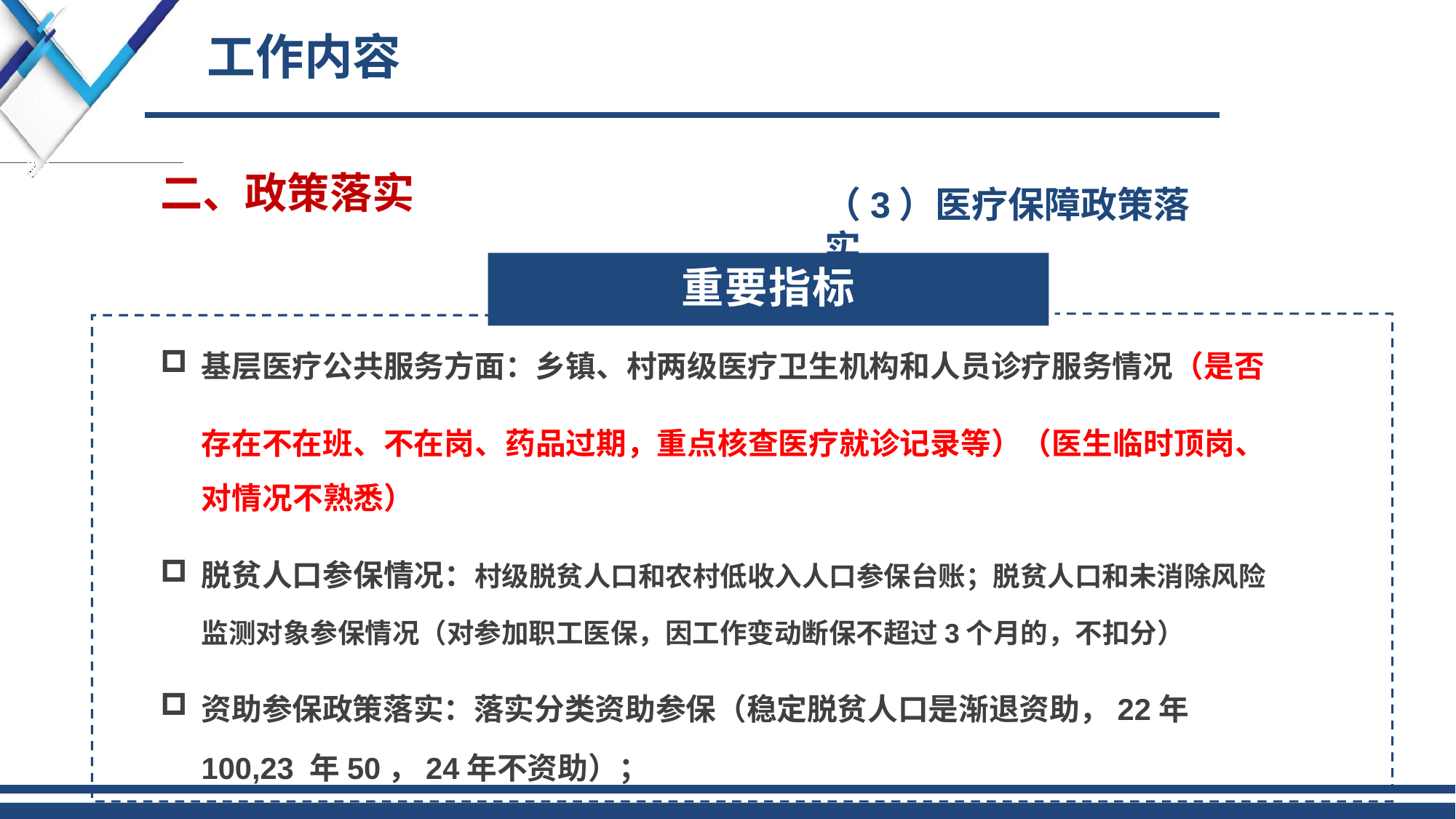

# 工作内容

二、政策落实
（3）医疗保障政策落实

重要指标

基层医疗公共服务方面：乡镇、村两级医疗卫生机构和人员诊疗服务情况（是否
存在不在班、不在岗、药品过期，重点核查医疗就诊记录等）（医生临时顶岗、对情况不熟悉）
脱贫人口参保情况：村级脱贫人口和农村低收入人口参保台账；脱贫人口和未消除风险 监测对象参保情况（对参加职工医保，因工作变动断保不超过3个月的，不扣分）
资助参保政策落实：落实分类资助参保（稳定脱贫人口是渐退资助，22年100,23 年50，24年不资助）；